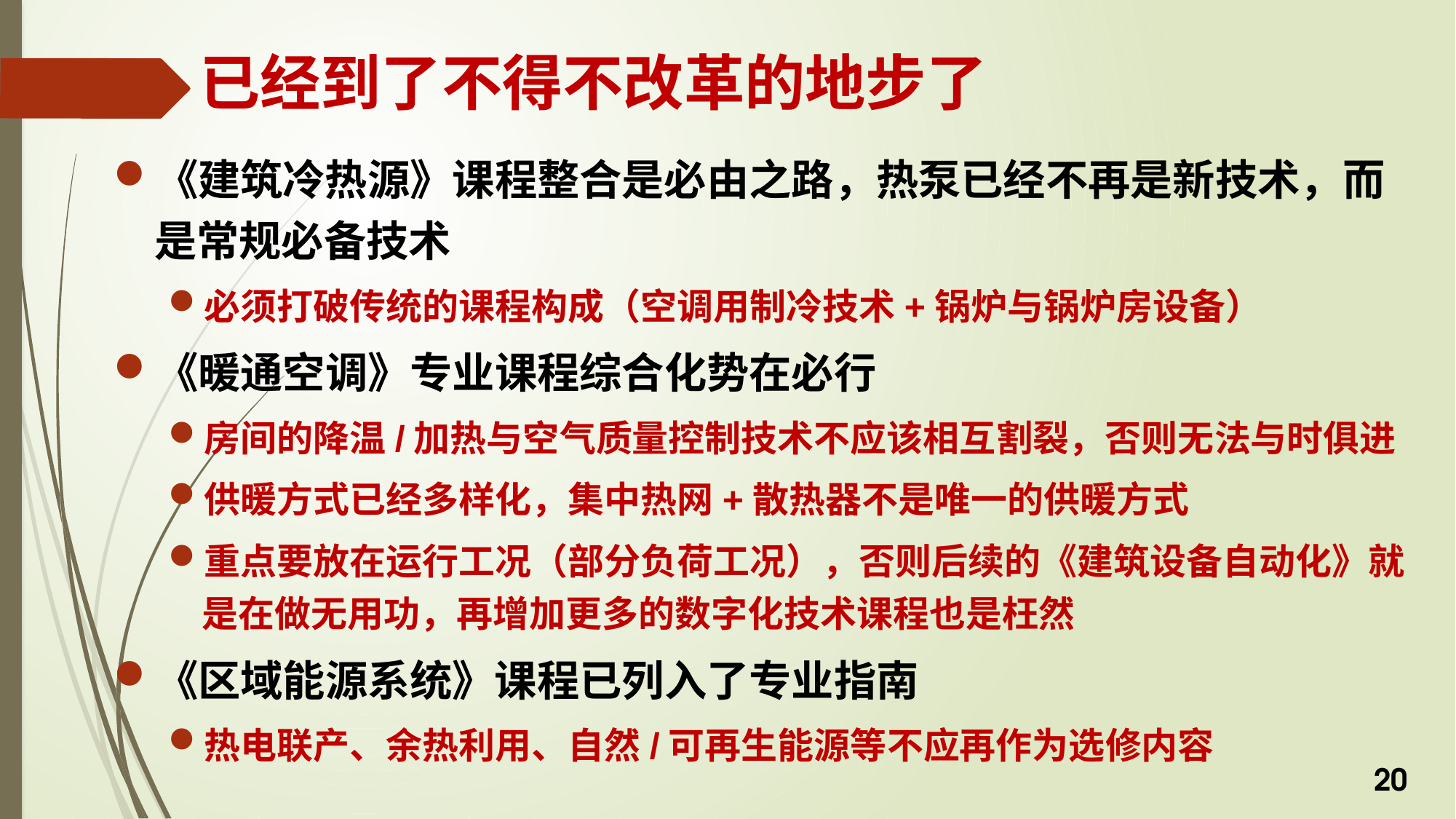

# 已经到了不得不改革的地步了
《建筑冷热源》课程整合是必由之路，热泵已经不再是新技术，而是常规必备技术
必须打破传统的课程构成（空调用制冷技术+锅炉与锅炉房设备）
《暖通空调》专业课程综合化势在必行
房间的降温/加热与空气质量控制技术不应该相互割裂，否则无法与时俱进
供暖方式已经多样化，集中热网+散热器不是唯一的供暖方式
重点要放在运行工况（部分负荷工况），否则后续的《建筑设备自动化》就是在做无用功，再增加更多的数字化技术课程也是枉然
《区域能源系统》课程已列入了专业指南
热电联产、余热利用、自然/可再生能源等不应再作为选修内容
20